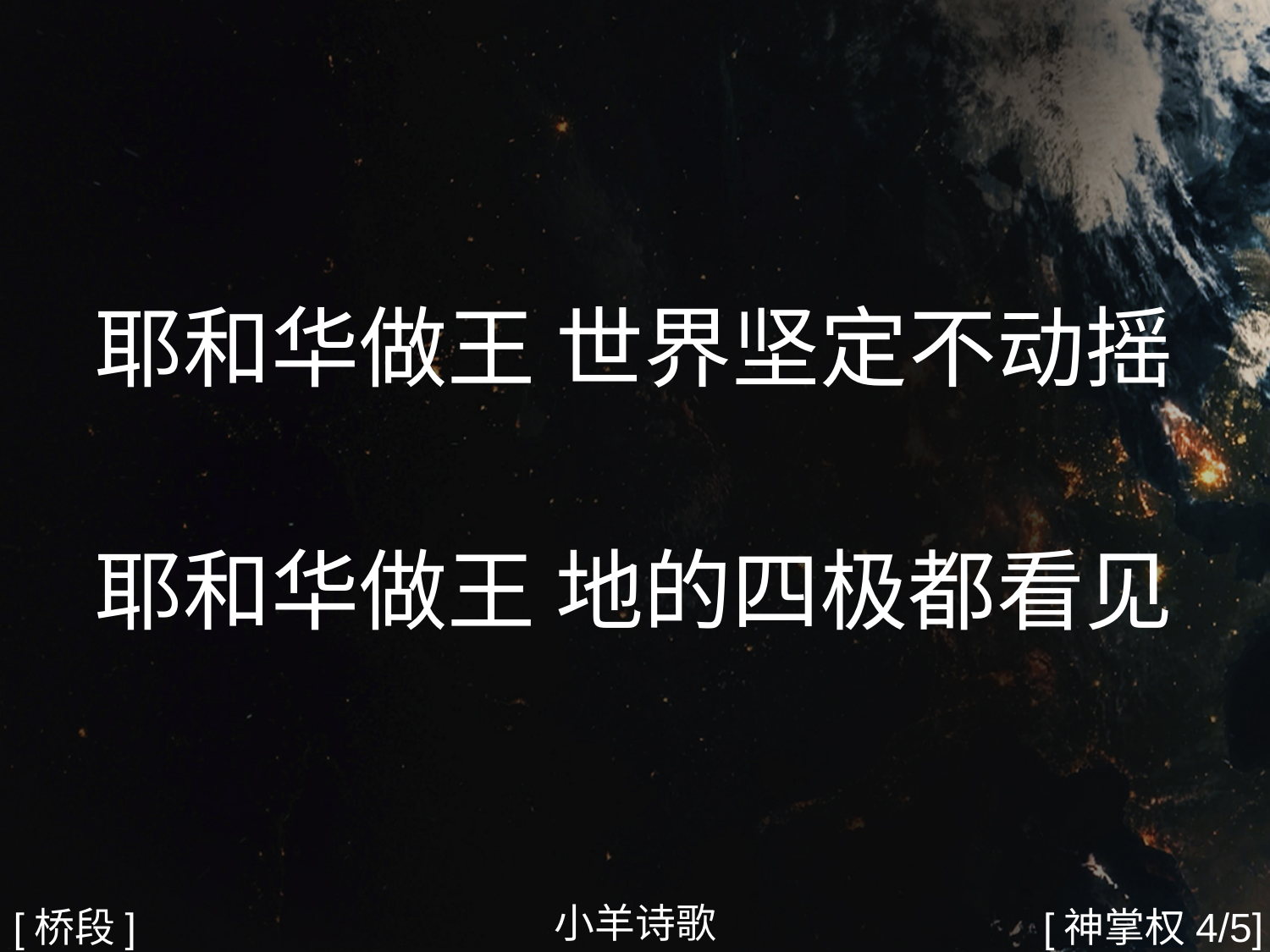

耶和华做王 世界坚定不动摇
耶和华做王 地的四极都看见

#

小羊诗歌
[桥段]
[神掌权4/5]